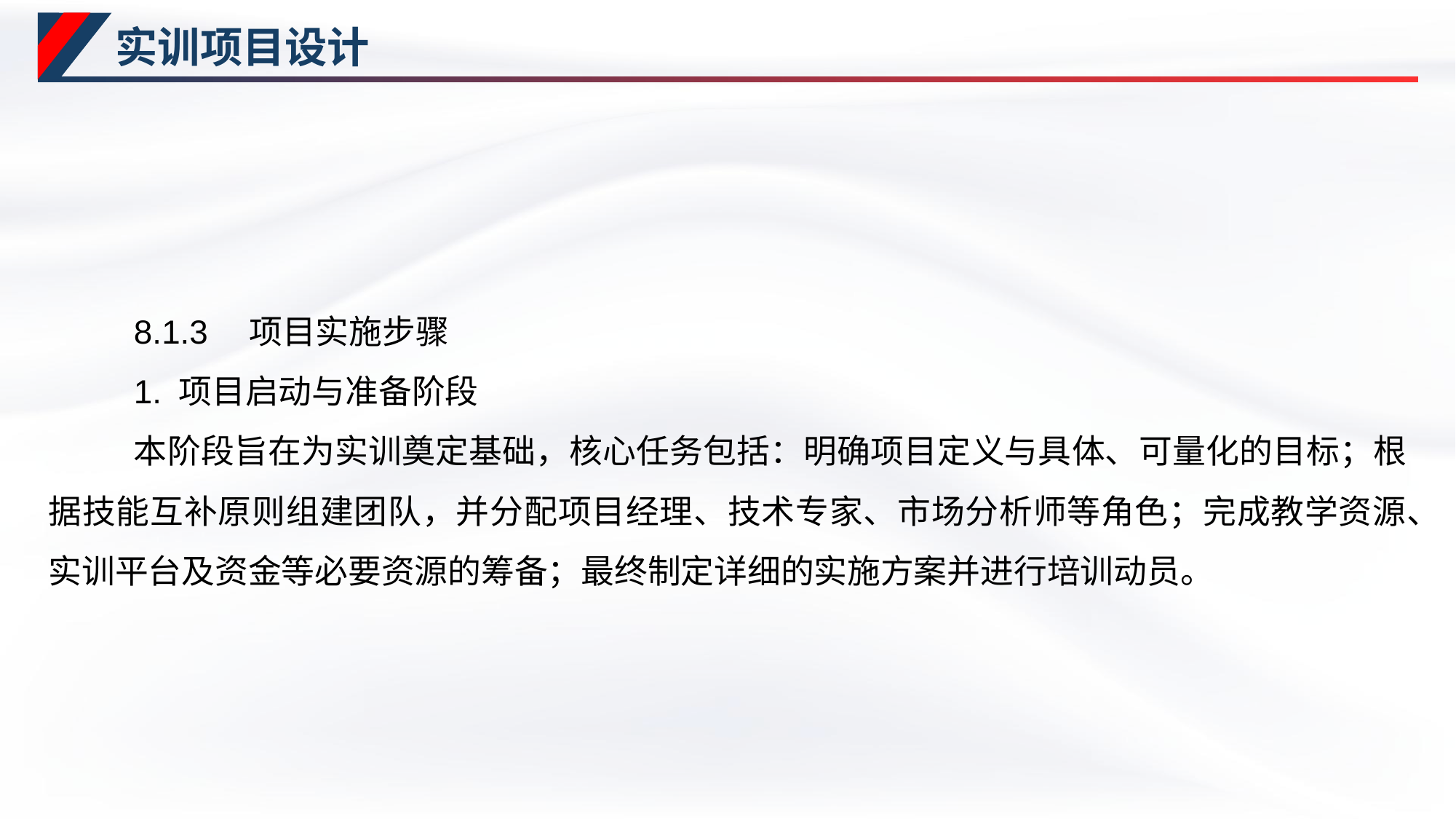

# 实训项目设计
8.1.3　项目实施步骤
1. 项目启动与准备阶段
本阶段旨在为实训奠定基础，核心任务包括：明确项目定义与具体、可量化的目标；根据技能互补原则组建团队，并分配项目经理、技术专家、市场分析师等角色；完成教学资源、实训平台及资金等必要资源的筹备；最终制定详细的实施方案并进行培训动员。